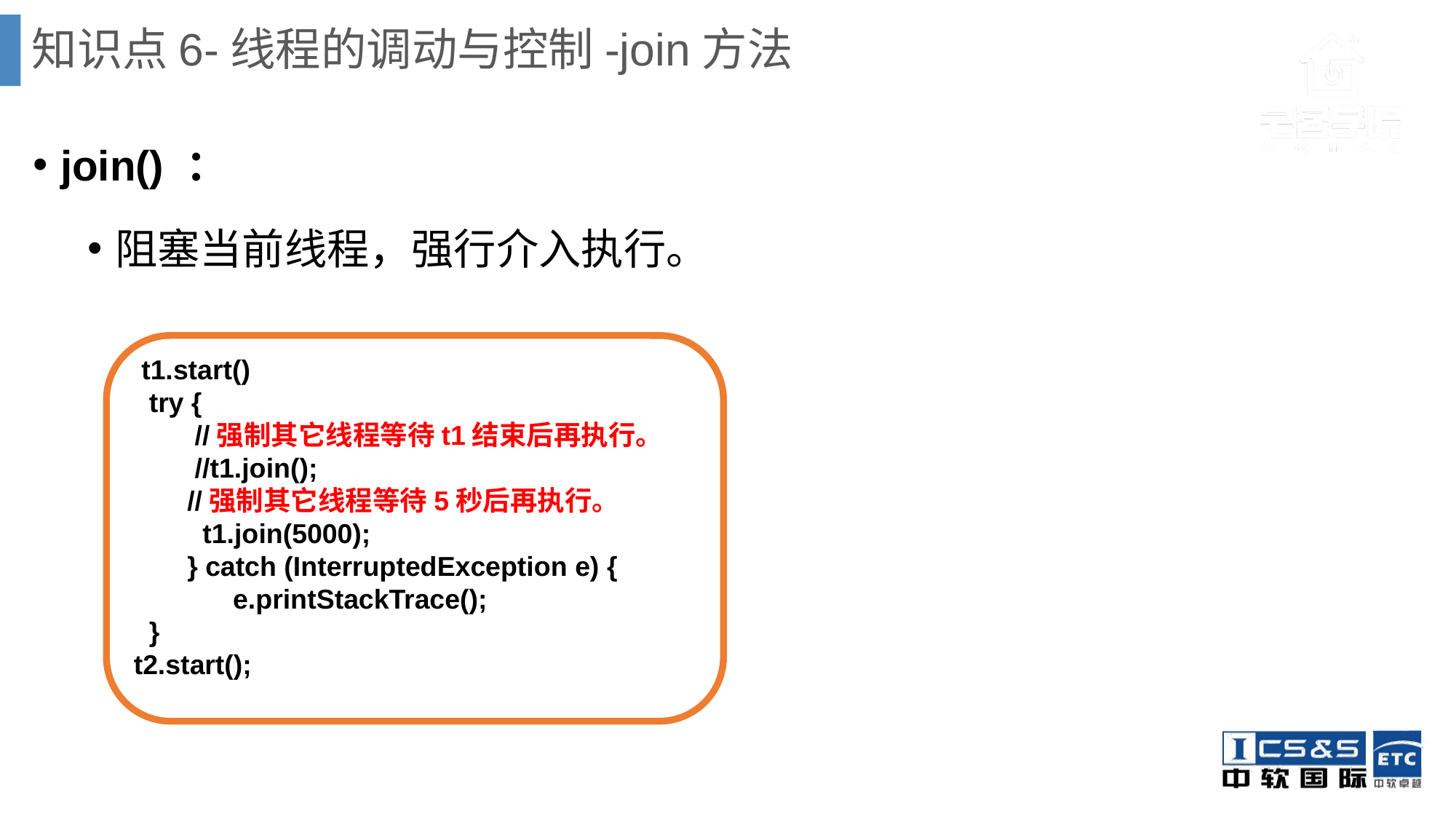

# 知识点6-线程的调动与控制-join方法
join() ：
阻塞当前线程，强行介入执行。

 t1.start()
  try {
        //强制其它线程等待t1结束后再执行。
        //t1.join();
       //强制其它线程等待5秒后再执行。
         t1.join(5000);
       } catch (InterruptedException e) {
             e.printStackTrace();
  }
t2.start();